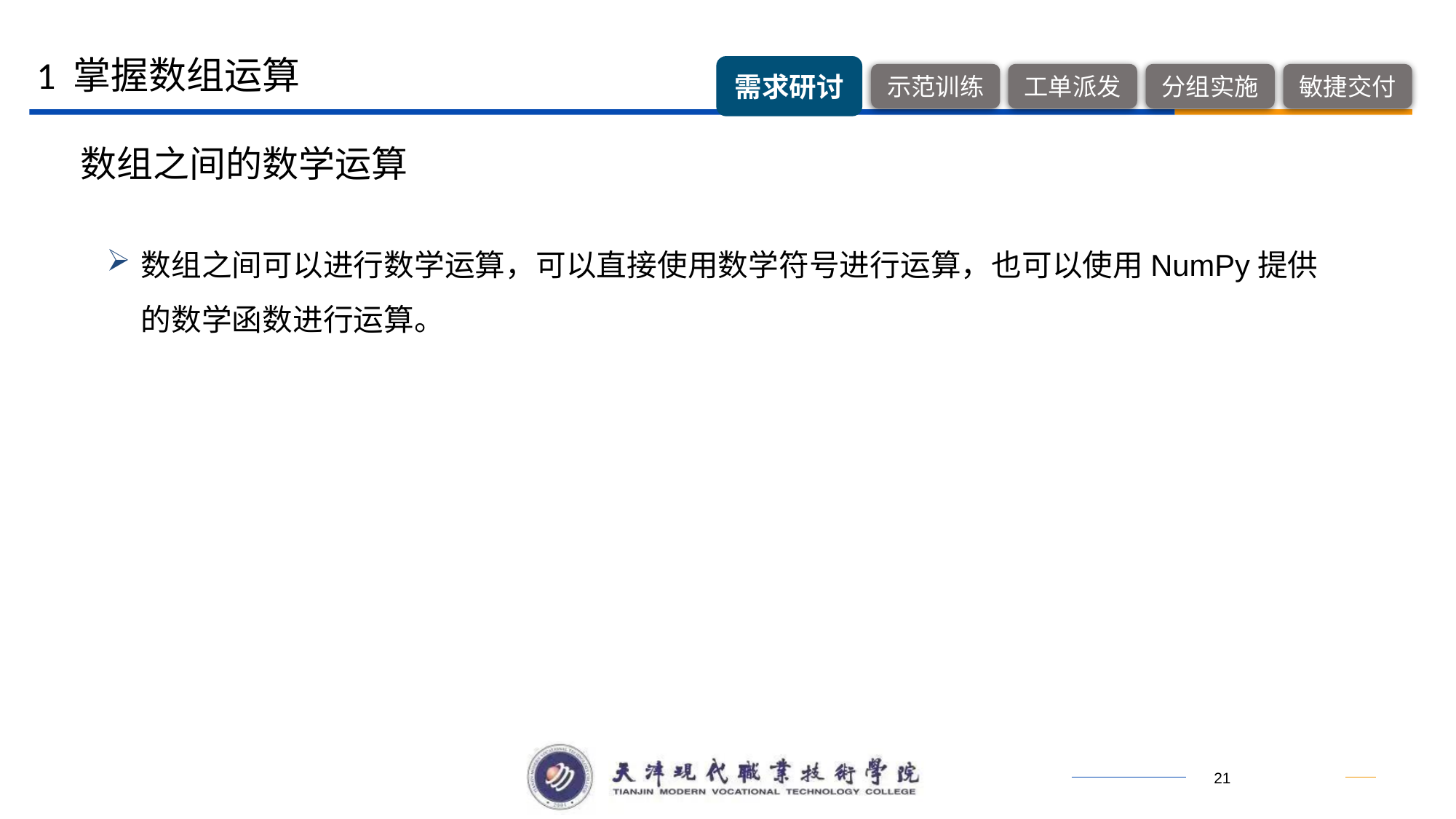

1 掌握数组运算

数组之间的数学运算
数组之间可以进行数学运算，可以直接使用数学符号进行运算，也可以使用NumPy提供的数学函数进行运算。